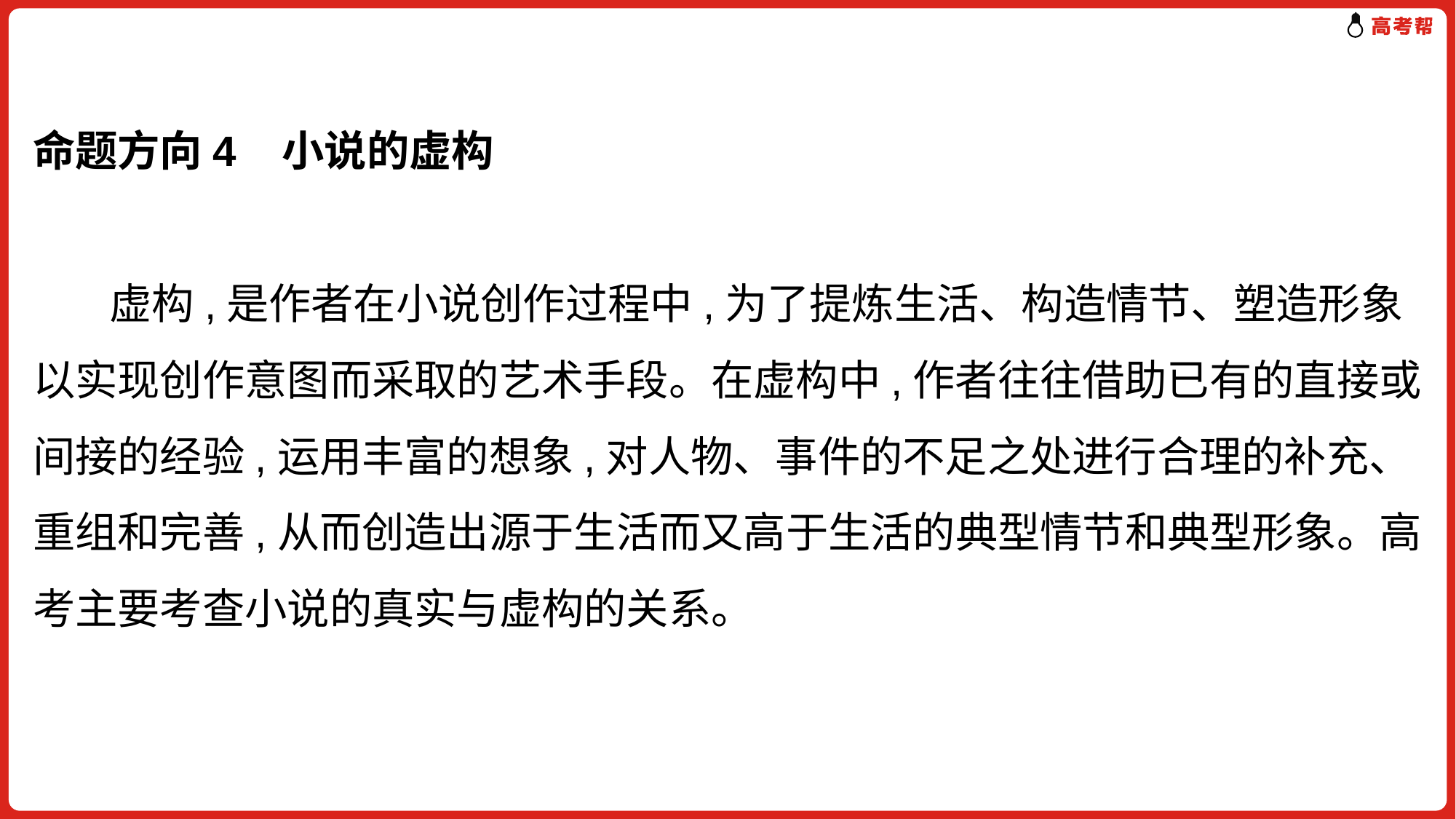

命题方向4   小说的虚构

       虚构,是作者在小说创作过程中,为了提炼生活、构造情节、塑造形象以实现创作意图而采取的艺术手段。在虚构中,作者往往借助已有的直接或间接的经验,运用丰富的想象,对人物、事件的不足之处进行合理的补充、重组和完善,从而创造出源于生活而又高于生活的典型情节和典型形象。高考主要考查小说的真实与虚构的关系。